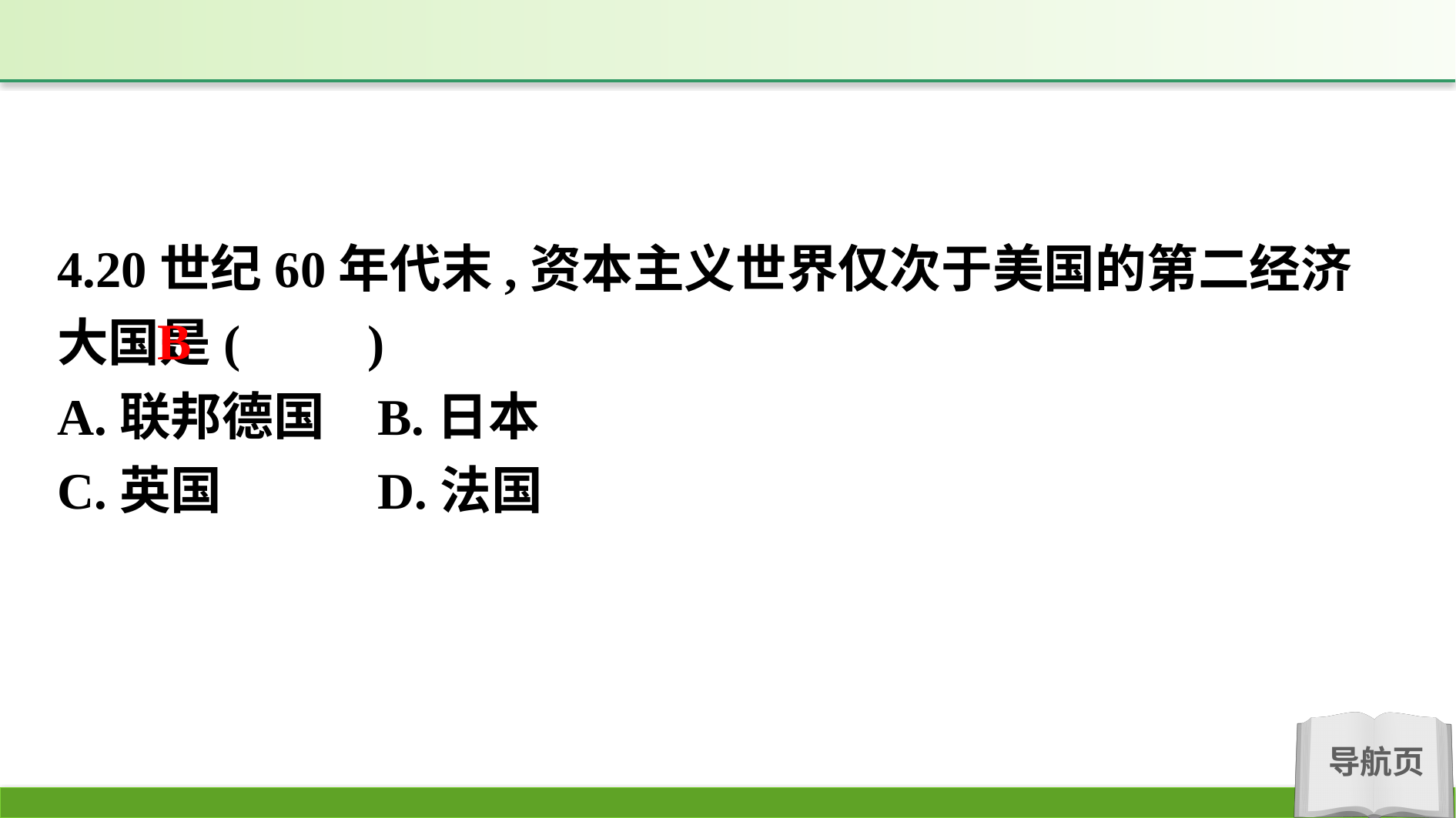

4.20世纪60年代末,资本主义世界仅次于美国的第二经济大国是(　　)
A.联邦德国	B.日本
C.英国		D.法国
B